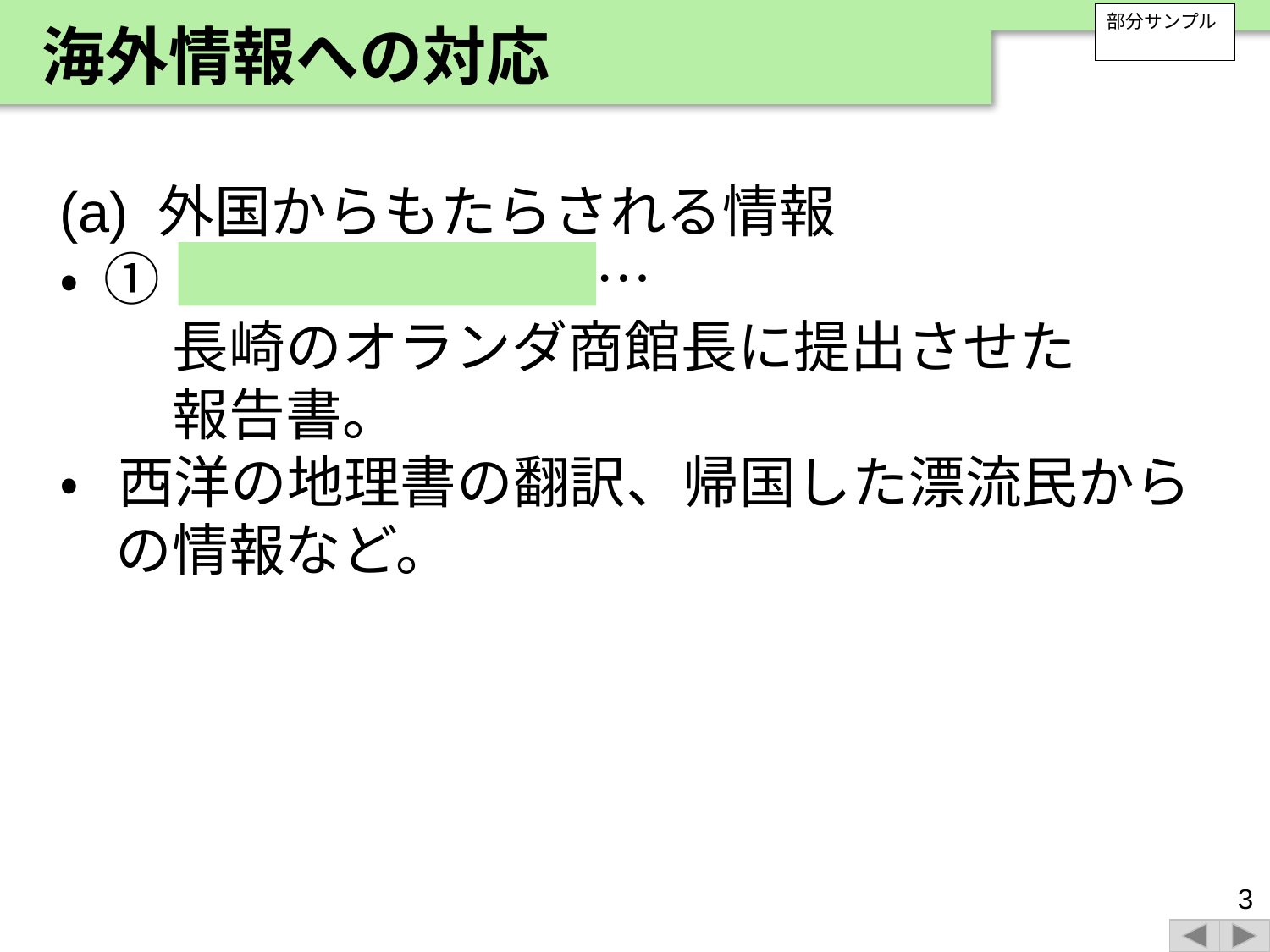

海外情報への対応
部分サンプル
(a) 外国からもたらされる情報
•  ① オランダ風説書 …
　　長崎のオランダ商館長に提出させた
　　報告書。
•  西洋の地理書の翻訳、帰国した漂流民からの情報など。

3